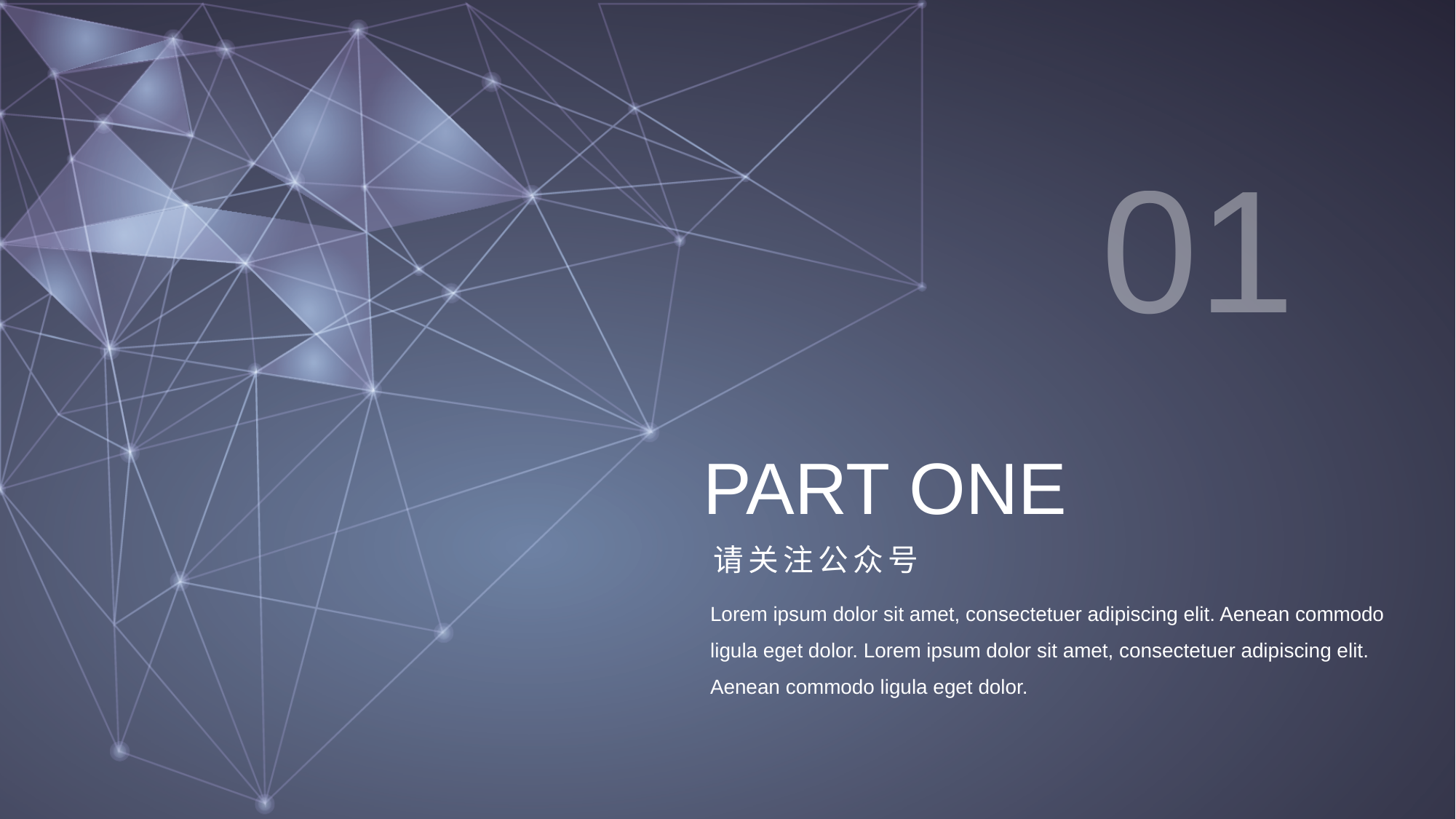

01
PART ONE
请关注公众号
Lorem ipsum dolor sit amet, consectetuer adipiscing elit. Aenean commodo ligula eget dolor. Lorem ipsum dolor sit amet, consectetuer adipiscing elit. Aenean commodo ligula eget dolor.